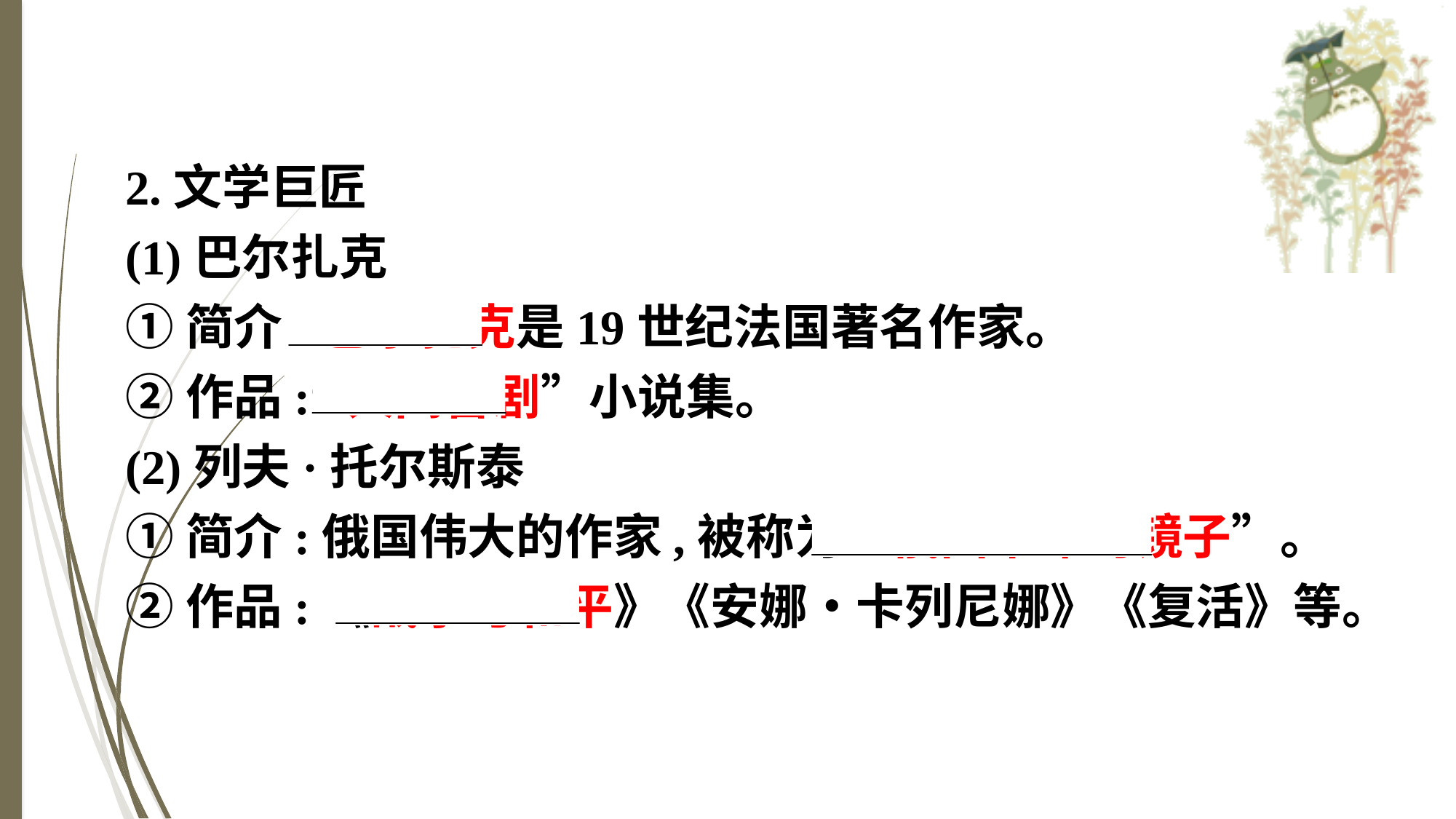

2.文学巨匠
(1)巴尔扎克
①简介:巴尔扎克是19世纪法国著名作家。
②作品:“人间喜剧”小说集。
(2)列夫·托尔斯泰
①简介:俄国伟大的作家,被称为“俄国革命的镜子”。
②作品:《战争与和平》《安娜•卡列尼娜》《复活》等。